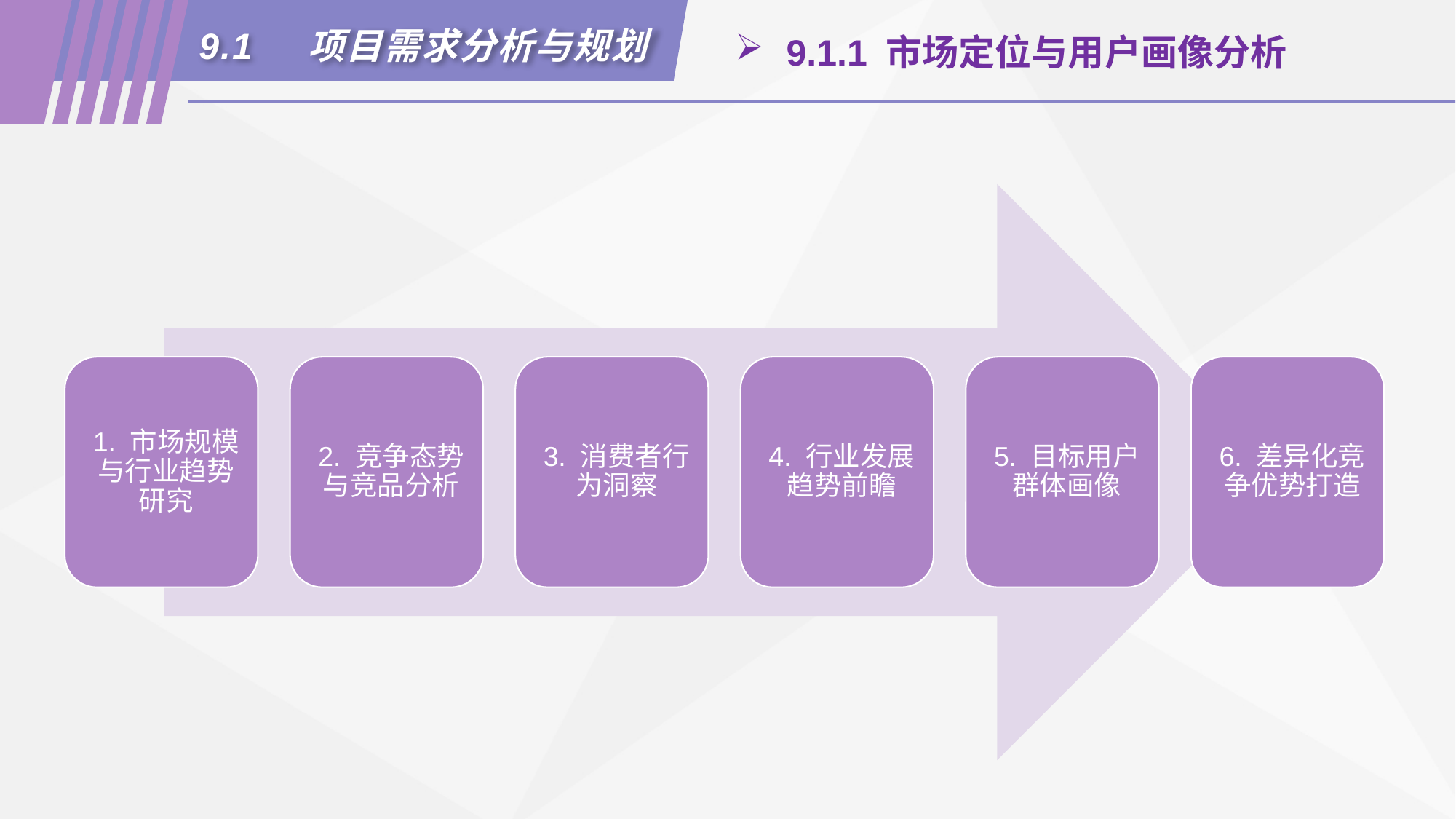

9.1	项目需求分析与规划
 9.1.1 市场定位与用户画像分析
1. 市场规模与行业趋势研究
2. 竞争态势与竞品分析
3. 消费者行为洞察
4. 行业发展趋势前瞻
5. 目标用户群体画像
6. 差异化竞争优势打造